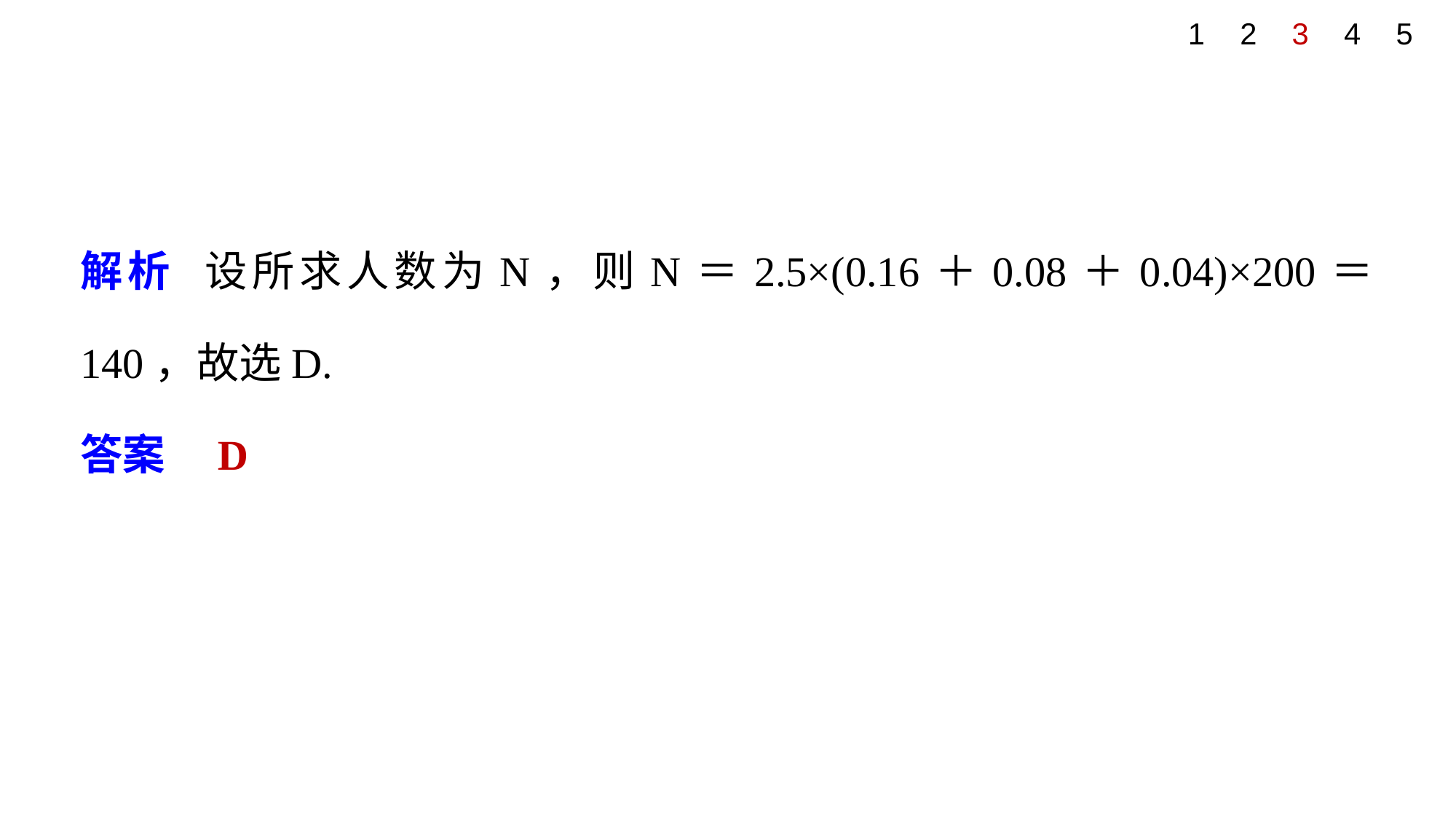

1
2
3
4
5
解析  设所求人数为N，则N＝2.5×(0.16＋0.08＋0.04)×200＝140，故选D.
答案　D